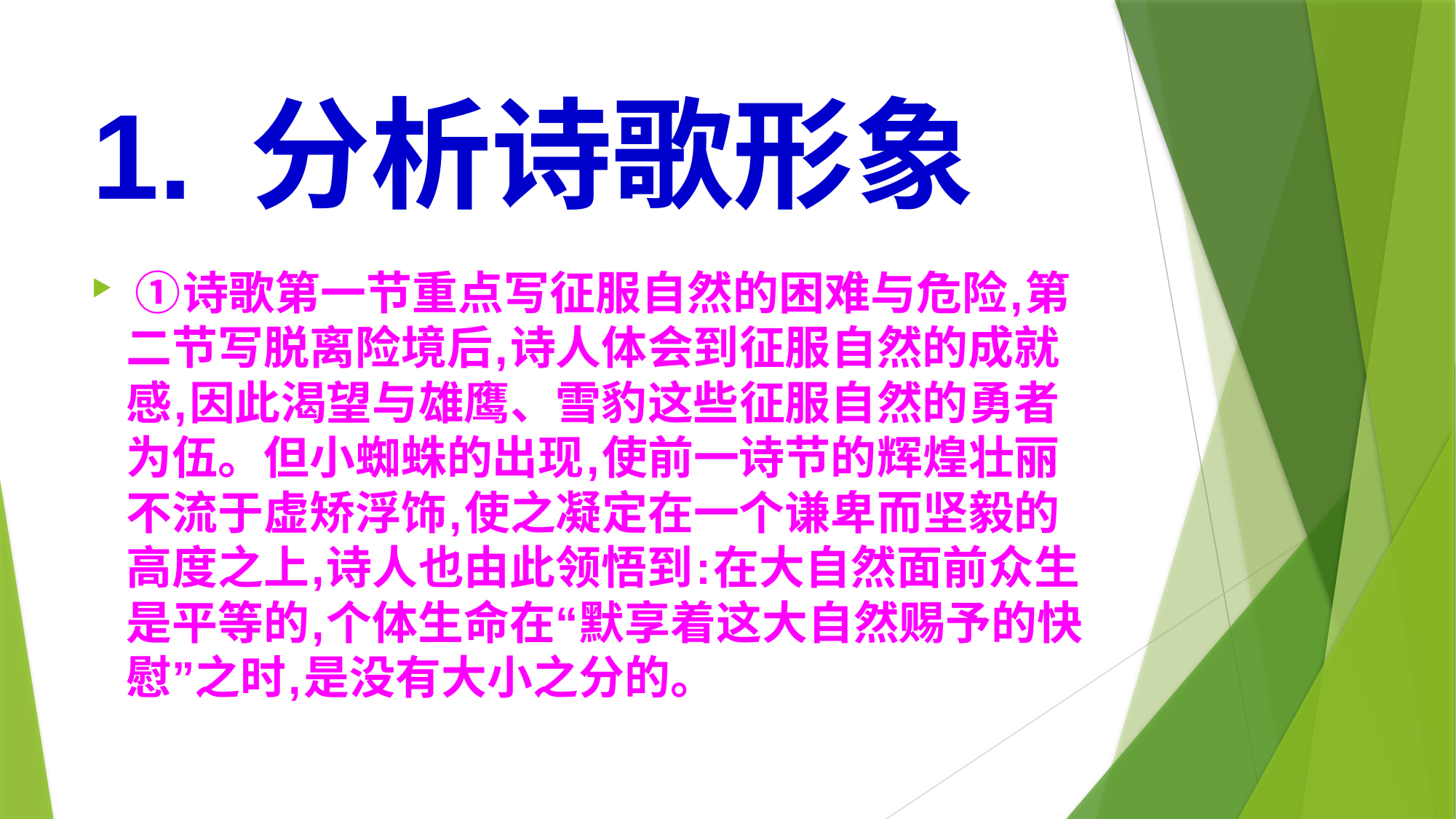

# 1. 分析诗歌形象
 ①诗歌第一节重点写征服自然的困难与危险,第二节写脱离险境后,诗人体会到征服自然的成就感,因此渴望与雄鹰、雪豹这些征服自然的勇者为伍。但小蜘蛛的出现,使前一诗节的辉煌壮丽不流于虚矫浮饰,使之凝定在一个谦卑而坚毅的高度之上,诗人也由此领悟到:在大自然面前众生是平等的,个体生命在“默享着这大自然赐予的快慰”之时,是没有大小之分的。